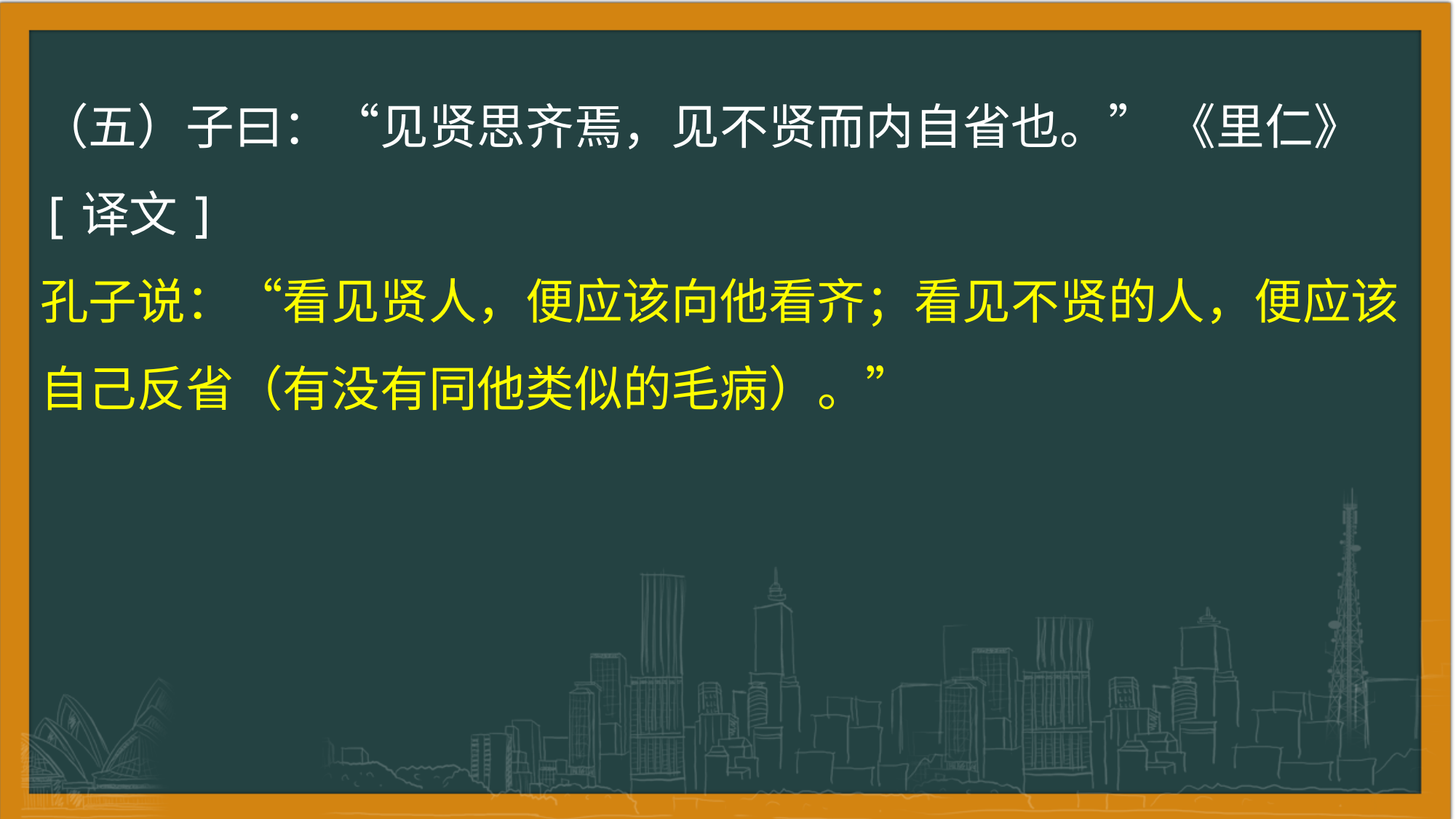

（五）子曰：“见贤思齐焉，见不贤而内自省也。” 《里仁》
[译文]
孔子说：“看见贤人，便应该向他看齐；看见不贤的人，便应该自己反省（有没有同他类似的毛病）。”